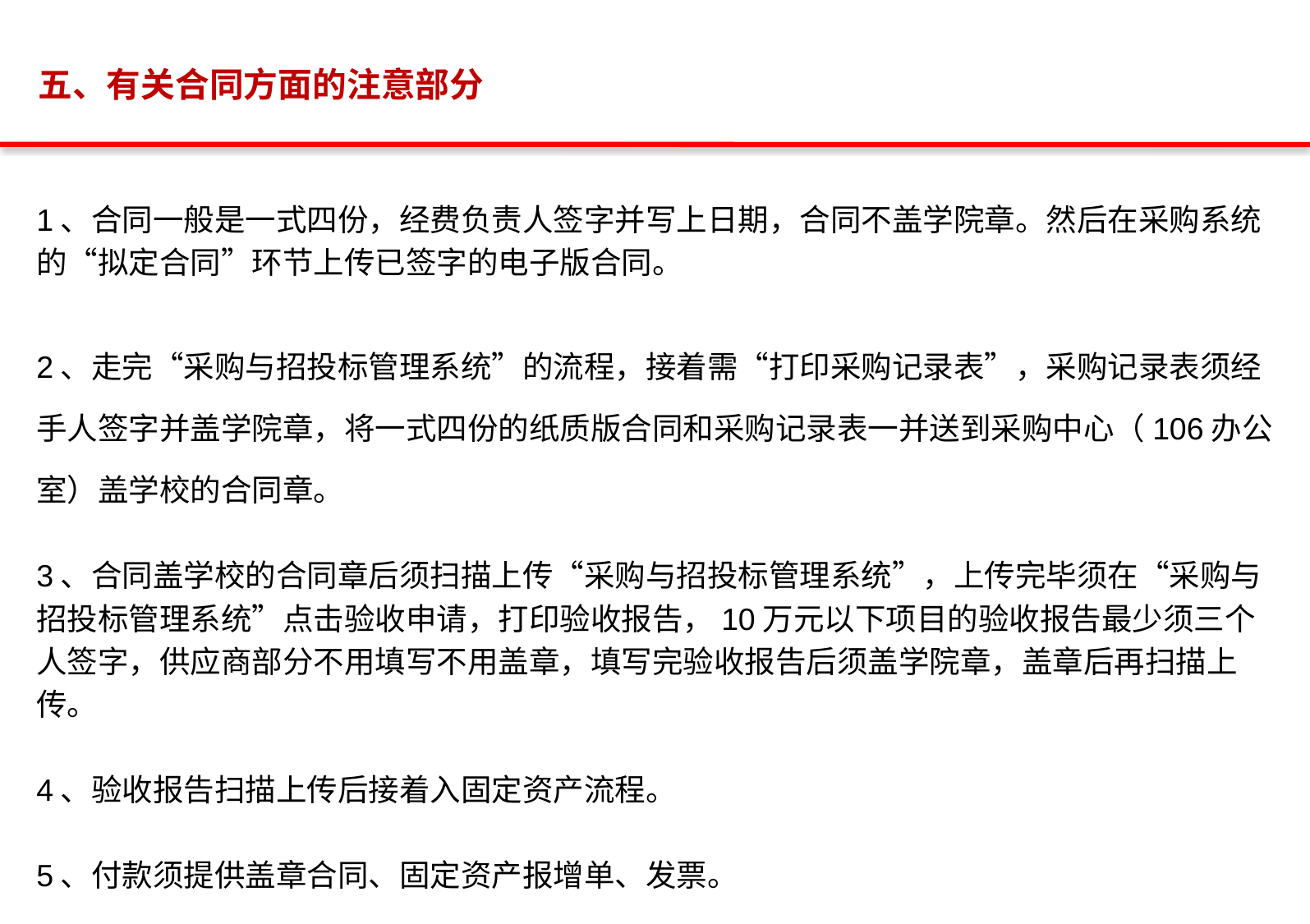

五、有关合同方面的注意部分
1、合同一般是一式四份，经费负责人签字并写上日期，合同不盖学院章。然后在采购系统的“拟定合同”环节上传已签字的电子版合同。

2、走完“采购与招投标管理系统”的流程，接着需“打印采购记录表”，采购记录表须经手人签字并盖学院章，将一式四份的纸质版合同和采购记录表一并送到采购中心（106办公室）盖学校的合同章。

3、合同盖学校的合同章后须扫描上传“采购与招投标管理系统”，上传完毕须在“采购与招投标管理系统”点击验收申请，打印验收报告，10万元以下项目的验收报告最少须三个人签字，供应商部分不用填写不用盖章，填写完验收报告后须盖学院章，盖章后再扫描上传。

4、验收报告扫描上传后接着入固定资产流程。

5、付款须提供盖章合同、固定资产报增单、发票。
8